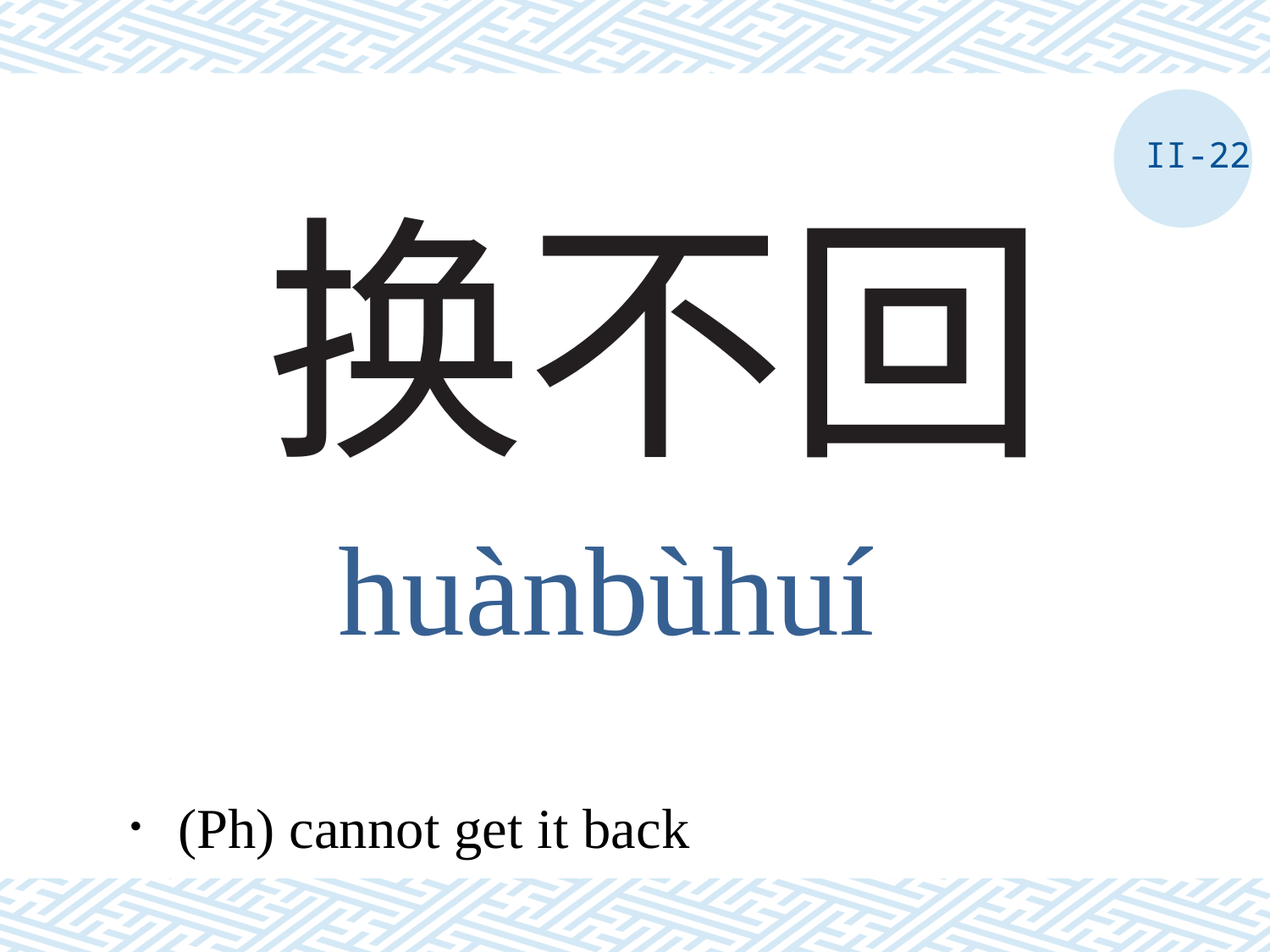

II-22

# 换不回
huànbùhuí
．(Ph) cannot get it back